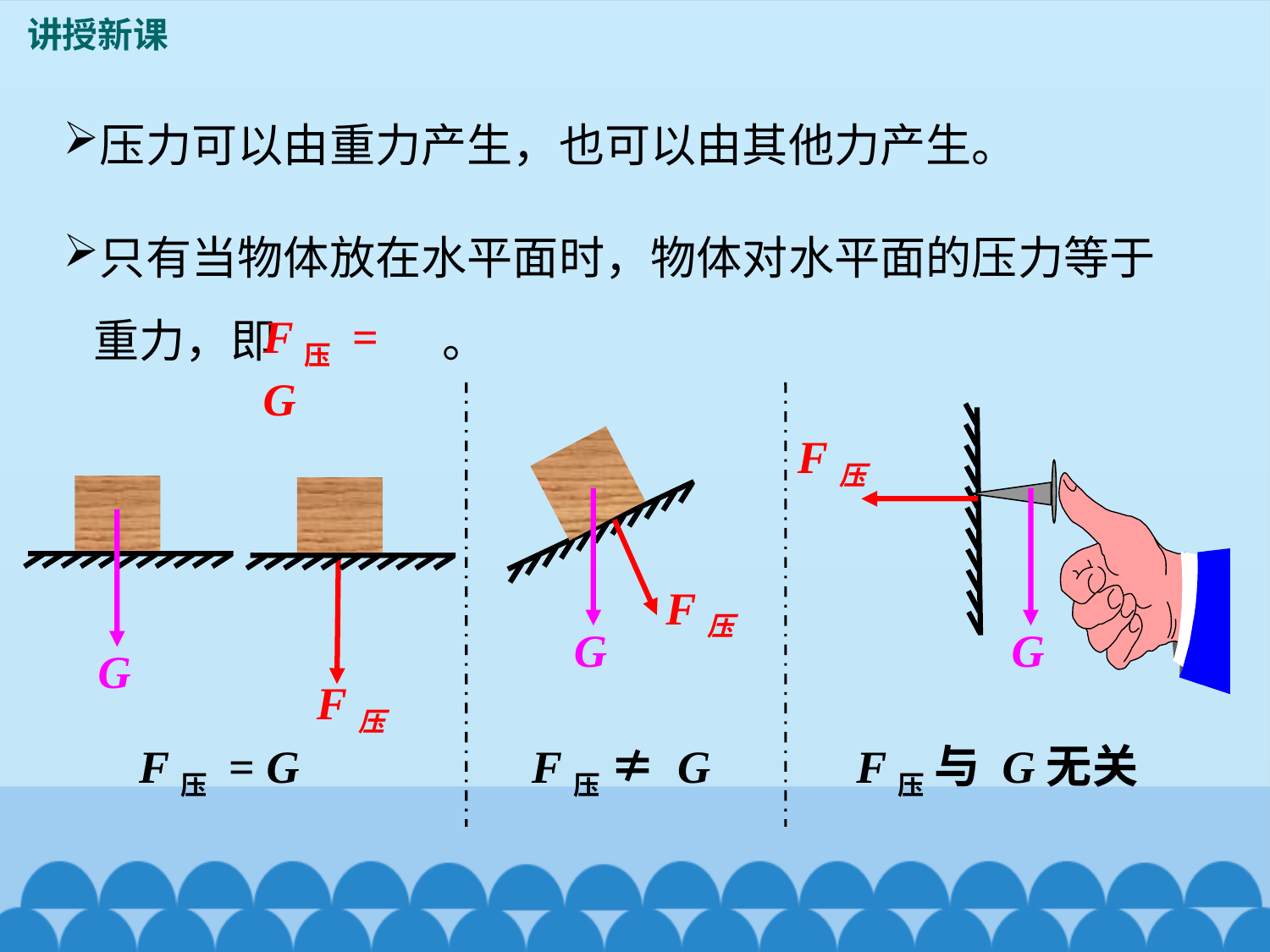

讲授新课
压力可以由重力产生，也可以由其他力产生。
只有当物体放在水平面时，物体对水平面的压力等于重力，即                。
F压 = G

F压

F压
G
G
G
F压
F压 = G
F压 ≠ G
F压 与 G无关